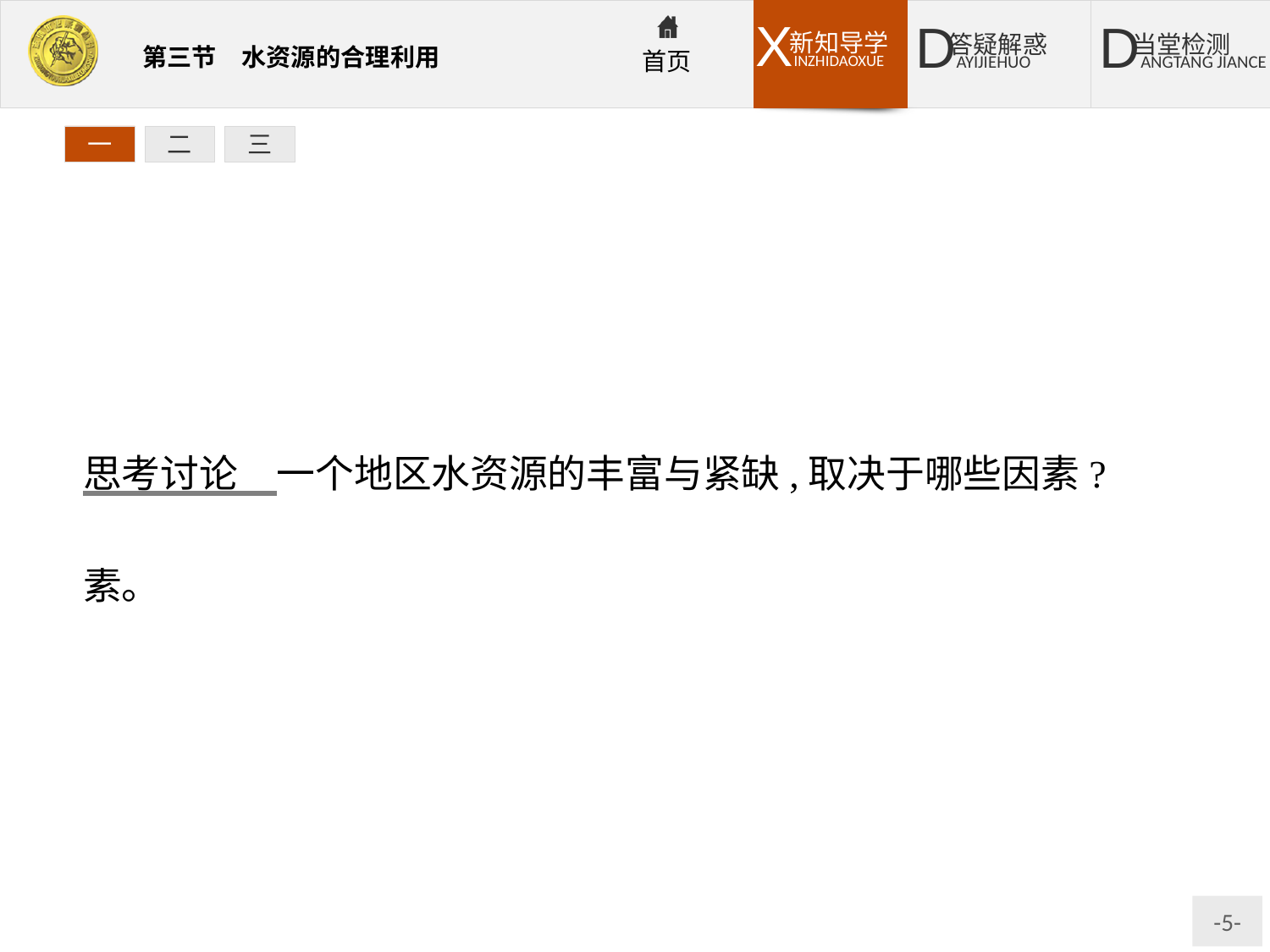

一
二
三
思考讨论　一个地区水资源的丰富与紧缺,取决于哪些因素?
提示:气候(包括蒸发量和降水量的差值)、地下水、地表水等因素。